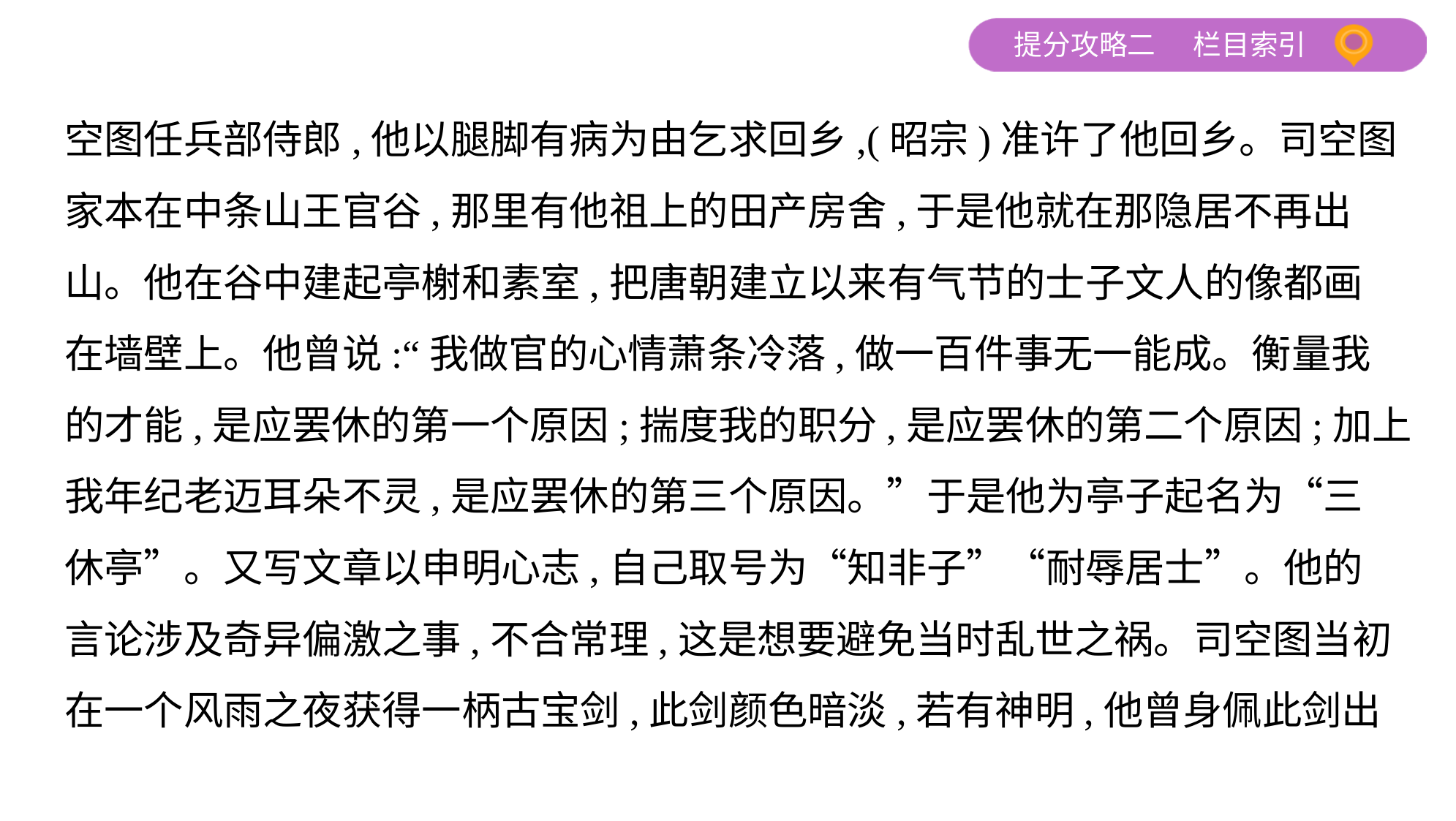

空图任兵部侍郎,他以腿脚有病为由乞求回乡,(昭宗)准许了他回乡。司空图
家本在中条山王官谷,那里有他祖上的田产房舍,于是他就在那隐居不再出
山。他在谷中建起亭榭和素室,把唐朝建立以来有气节的士子文人的像都画
在墙壁上。他曾说:“我做官的心情萧条冷落,做一百件事无一能成。衡量我
的才能,是应罢休的第一个原因;揣度我的职分,是应罢休的第二个原因;加上
我年纪老迈耳朵不灵,是应罢休的第三个原因。”于是他为亭子起名为“三
休亭”。又写文章以申明心志,自己取号为“知非子”“耐辱居士”。他的
言论涉及奇异偏激之事,不合常理,这是想要避免当时乱世之祸。司空图当初
在一个风雨之夜获得一柄古宝剑,此剑颜色暗淡,若有神明,他曾身佩此剑出